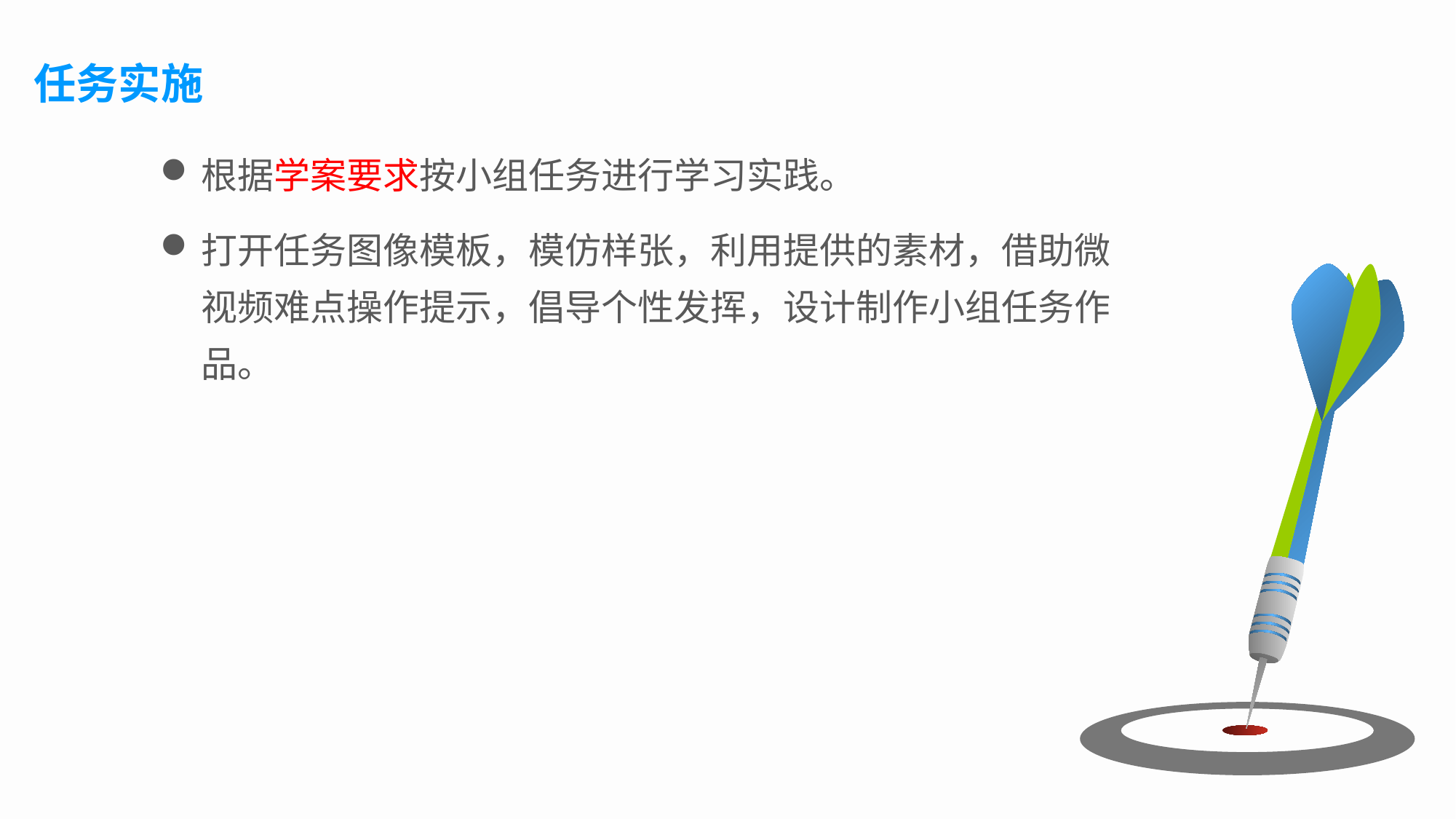

# 任务实施
根据学案要求按小组任务进行学习实践。
打开任务图像模板，模仿样张，利用提供的素材，借助微视频难点操作提示，倡导个性发挥，设计制作小组任务作品。